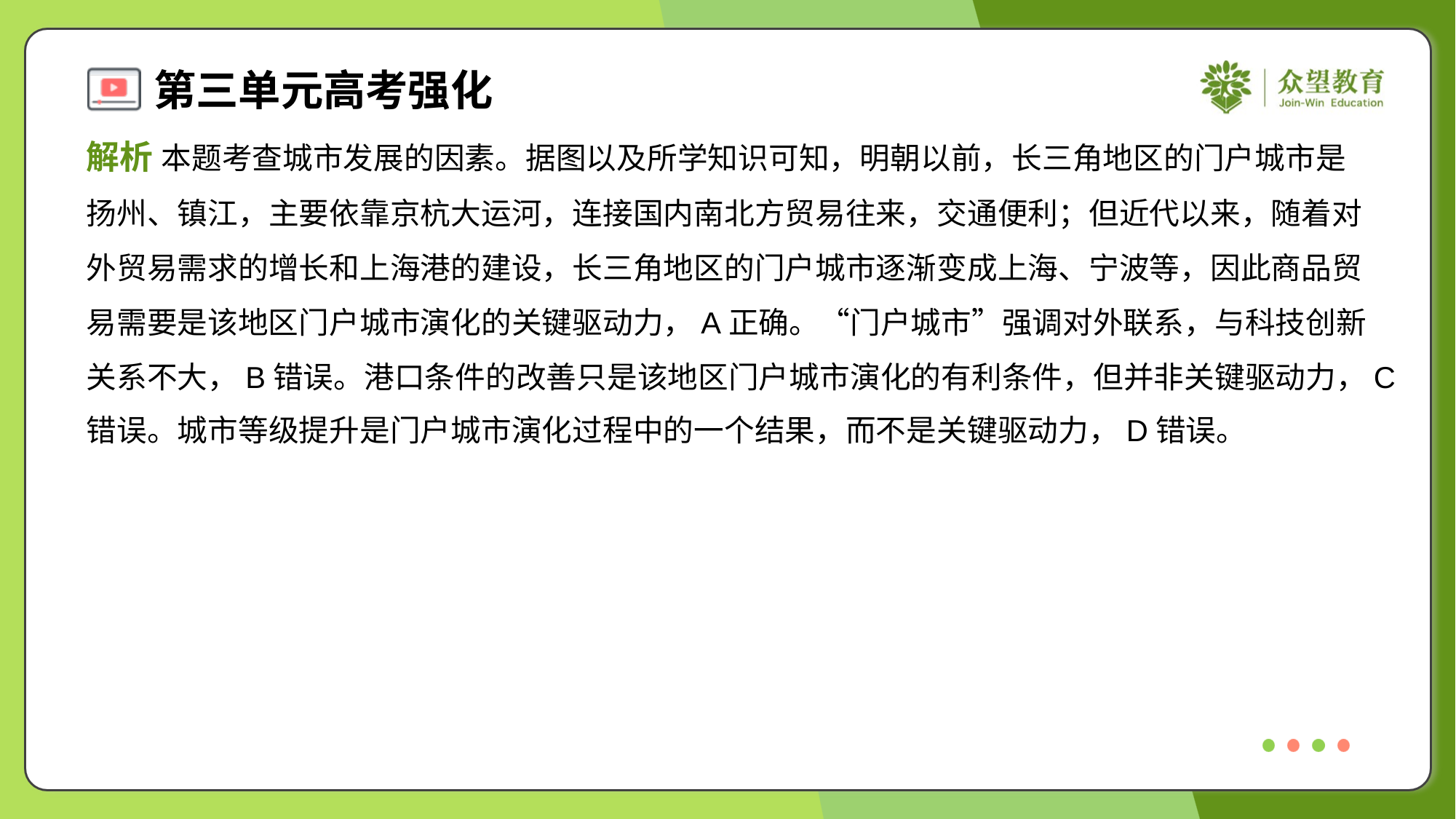

解析 本题考查城市发展的因素。据图以及所学知识可知，明朝以前，长三角地区的门户城市是
扬州、镇江，主要依靠京杭大运河，连接国内南北方贸易往来，交通便利；但近代以来，随着对
外贸易需求的增长和上海港的建设，长三角地区的门户城市逐渐变成上海、宁波等，因此商品贸
易需要是该地区门户城市演化的关键驱动力，A正确。“门户城市”强调对外联系，与科技创新
关系不大，B错误。港口条件的改善只是该地区门户城市演化的有利条件，但并非关键驱动力，C
错误。城市等级提升是门户城市演化过程中的一个结果，而不是关键驱动力，D错误。